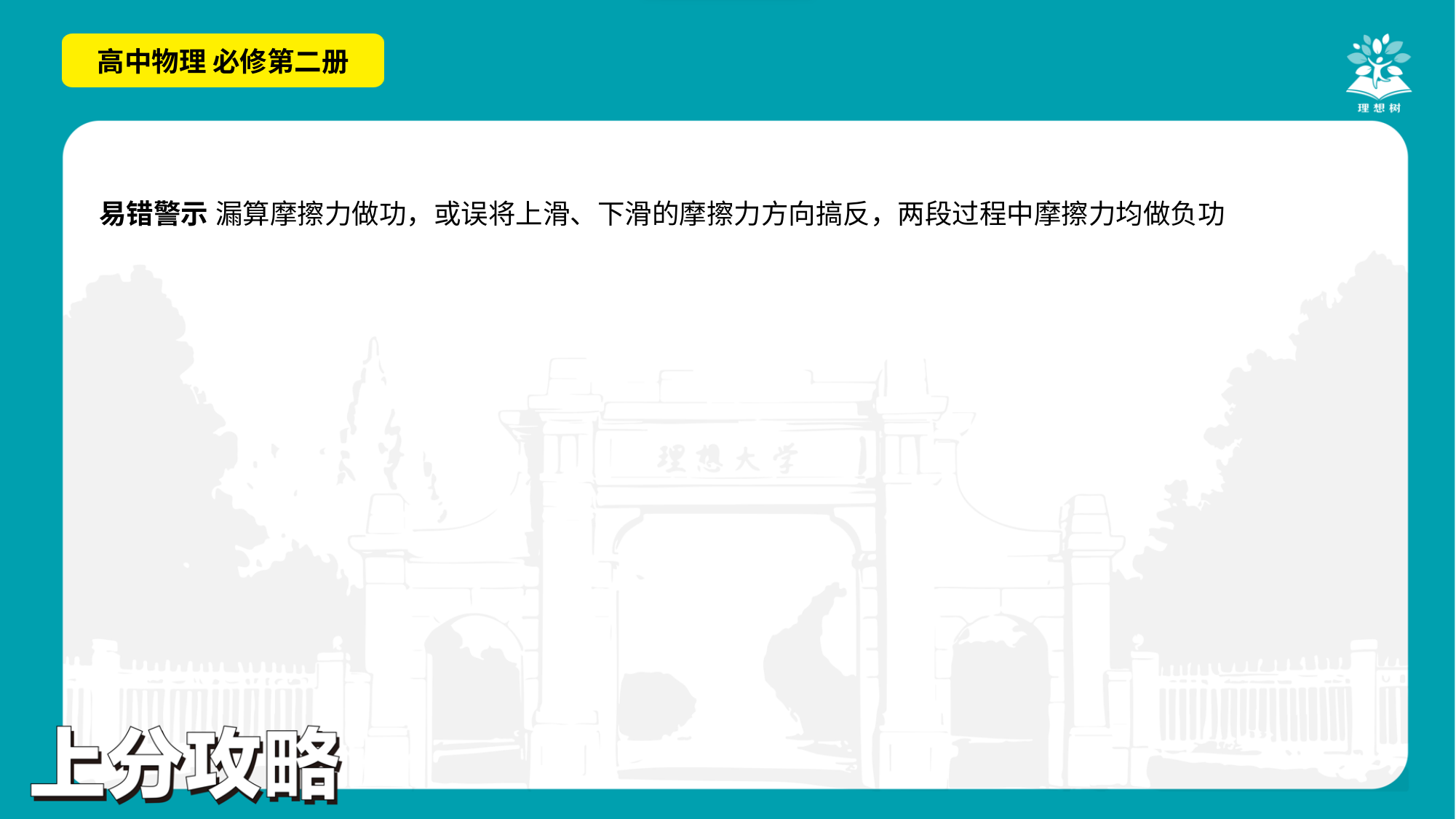

易错警示 漏算摩擦力做功，或误将上滑、下滑的摩擦力方向搞反，两段过程中摩擦力均做负功